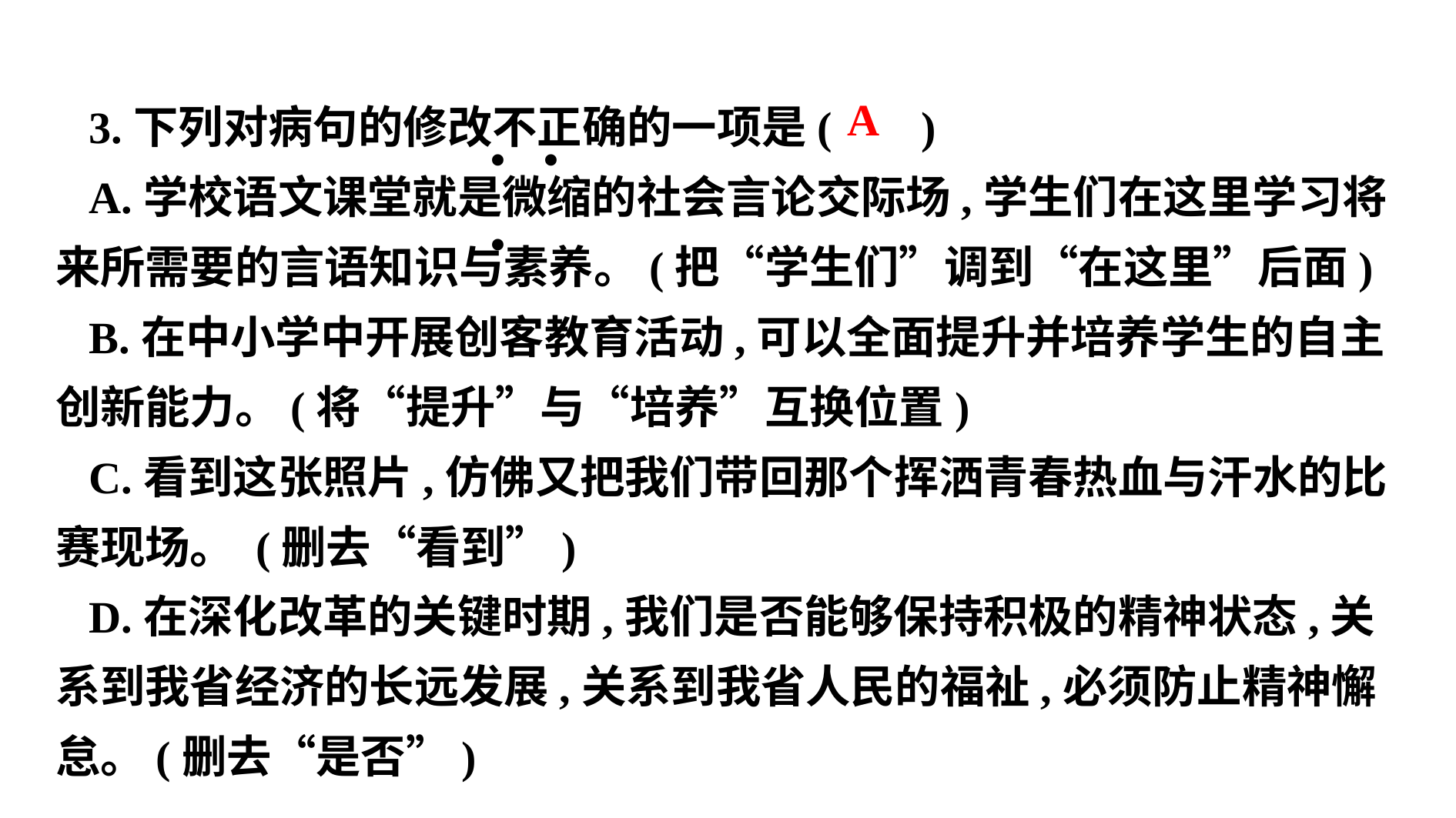

3.下列对病句的修改不正确的一项是(        )
A.学校语文课堂就是微缩的社会言论交际场,学生们在这里学习将来所需要的言语知识与素养。(把“学生们”调到“在这里”后面)
B.在中小学中开展创客教育活动,可以全面提升并培养学生的自主创新能力。(将“提升”与“培养”互换位置)
C.看到这张照片,仿佛又把我们带回那个挥洒青春热血与汗水的比赛现场。 (删去“看到”)
D.在深化改革的关键时期,我们是否能够保持积极的精神状态,关系到我省经济的长远发展,关系到我省人民的福祉,必须防止精神懈怠。(删去“是否”)
   A
.  .  .